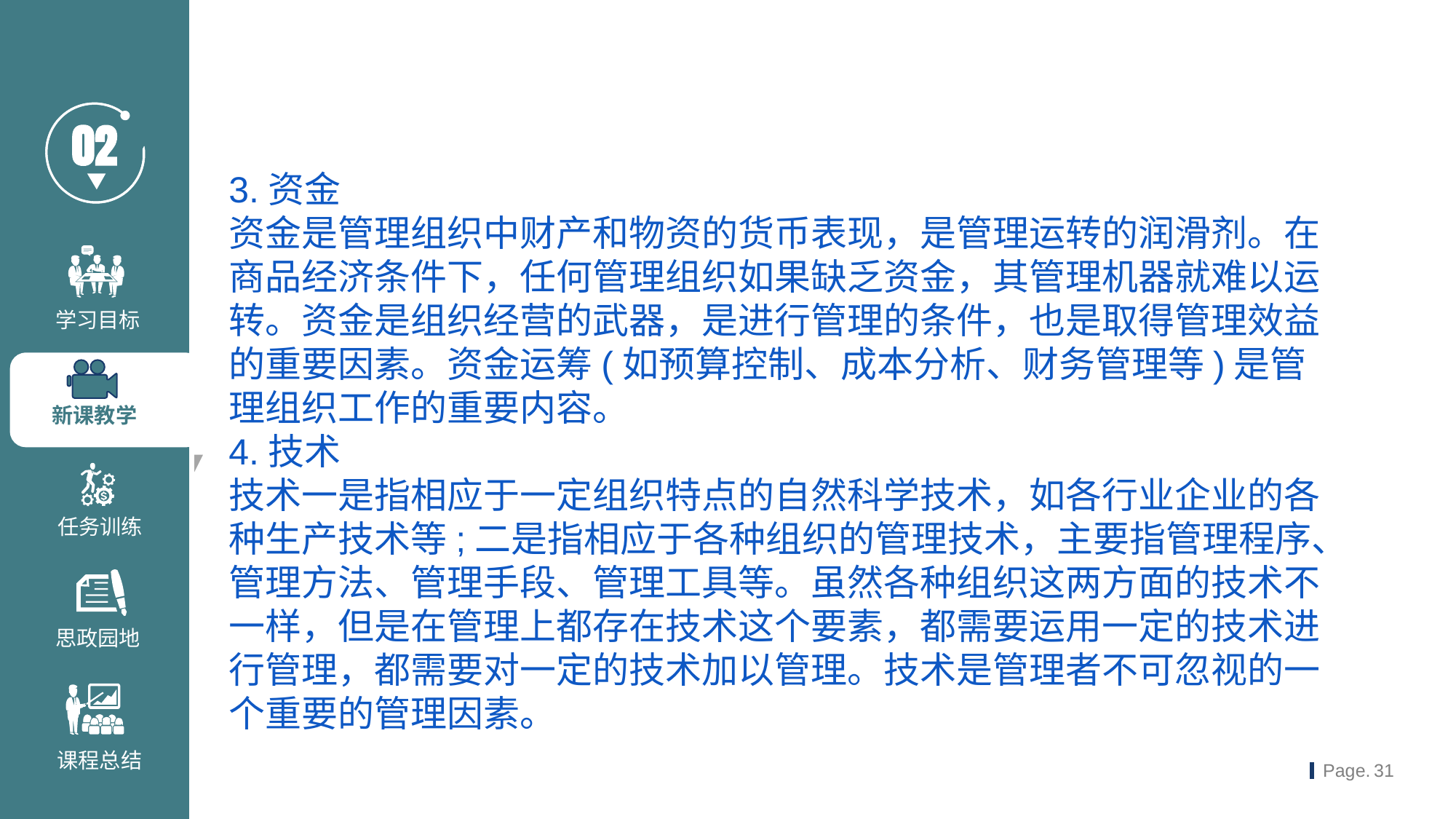

3.资金
资金是管理组织中财产和物资的货币表现，是管理运转的润滑剂。在商品经济条件下，任何管理组织如果缺乏资金，其管理机器就难以运转。资金是组织经营的武器，是进行管理的条件，也是取得管理效益的重要因素。资金运筹(如预算控制、成本分析、财务管理等)是管理组织工作的重要内容。
4.技术
技术一是指相应于一定组织特点的自然科学技术，如各行业企业的各种生产技术等;二是指相应于各种组织的管理技术，主要指管理程序、管理方法、管理手段、管理工具等。虽然各种组织这两方面的技术不一样，但是在管理上都存在技术这个要素，都需要运用一定的技术进行管理，都需要对一定的技术加以管理。技术是管理者不可忽视的一个重要的管理因素。